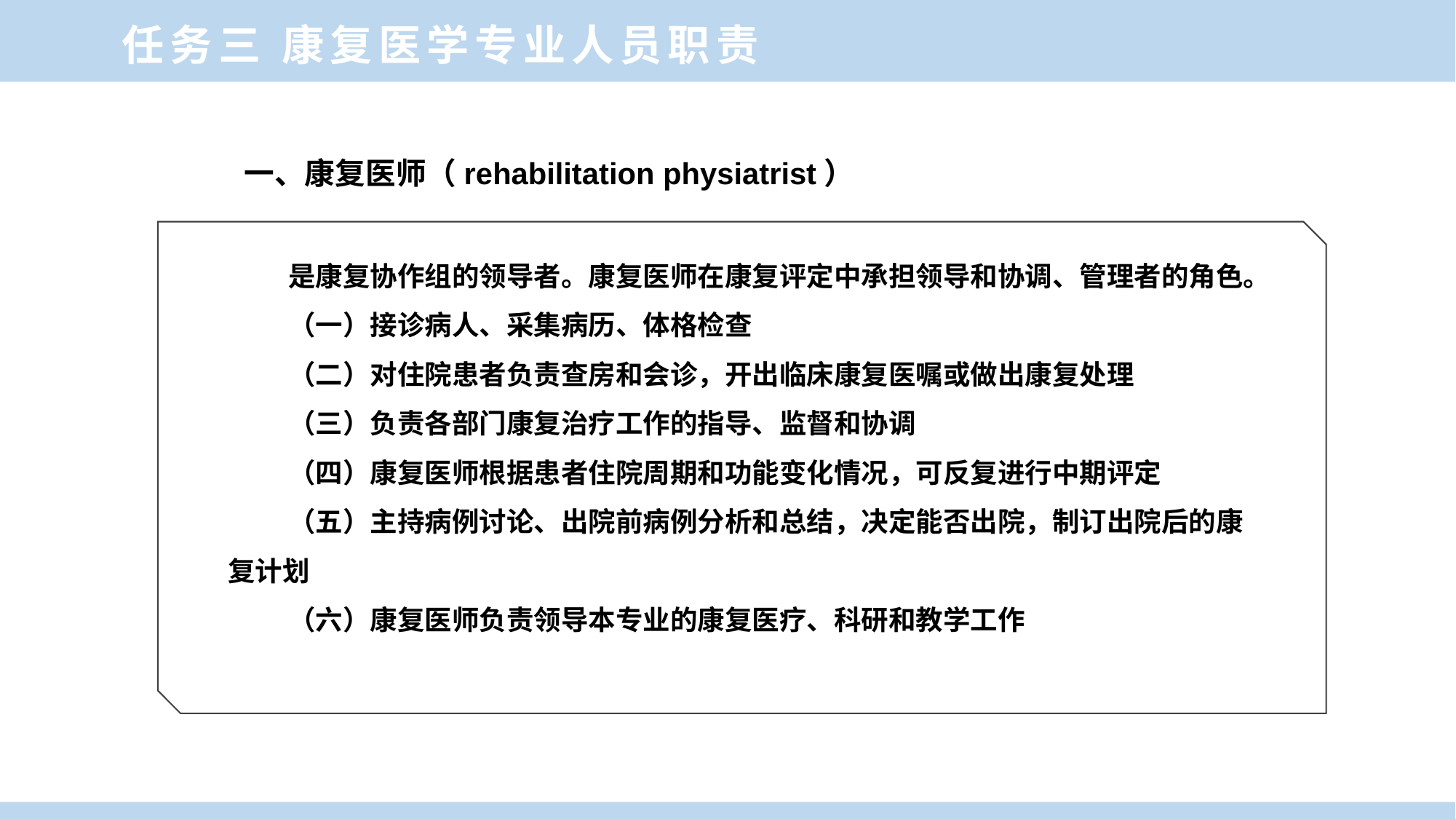

任务三 康复医学专业人员职责
一、康复医师（rehabilitation physiatrist）

是康复协作组的领导者。康复医师在康复评定中承担领导和协调、管理者的角色。
（一）接诊病人、采集病历、体格检查
（二）对住院患者负责查房和会诊，开出临床康复医嘱或做出康复处理
（三）负责各部门康复治疗工作的指导、监督和协调
（四）康复医师根据患者住院周期和功能变化情况，可反复进行中期评定
（五）主持病例讨论、出院前病例分析和总结，决定能否出院，制订出院后的康复计划
（六）康复医师负责领导本专业的康复医疗、科研和教学工作